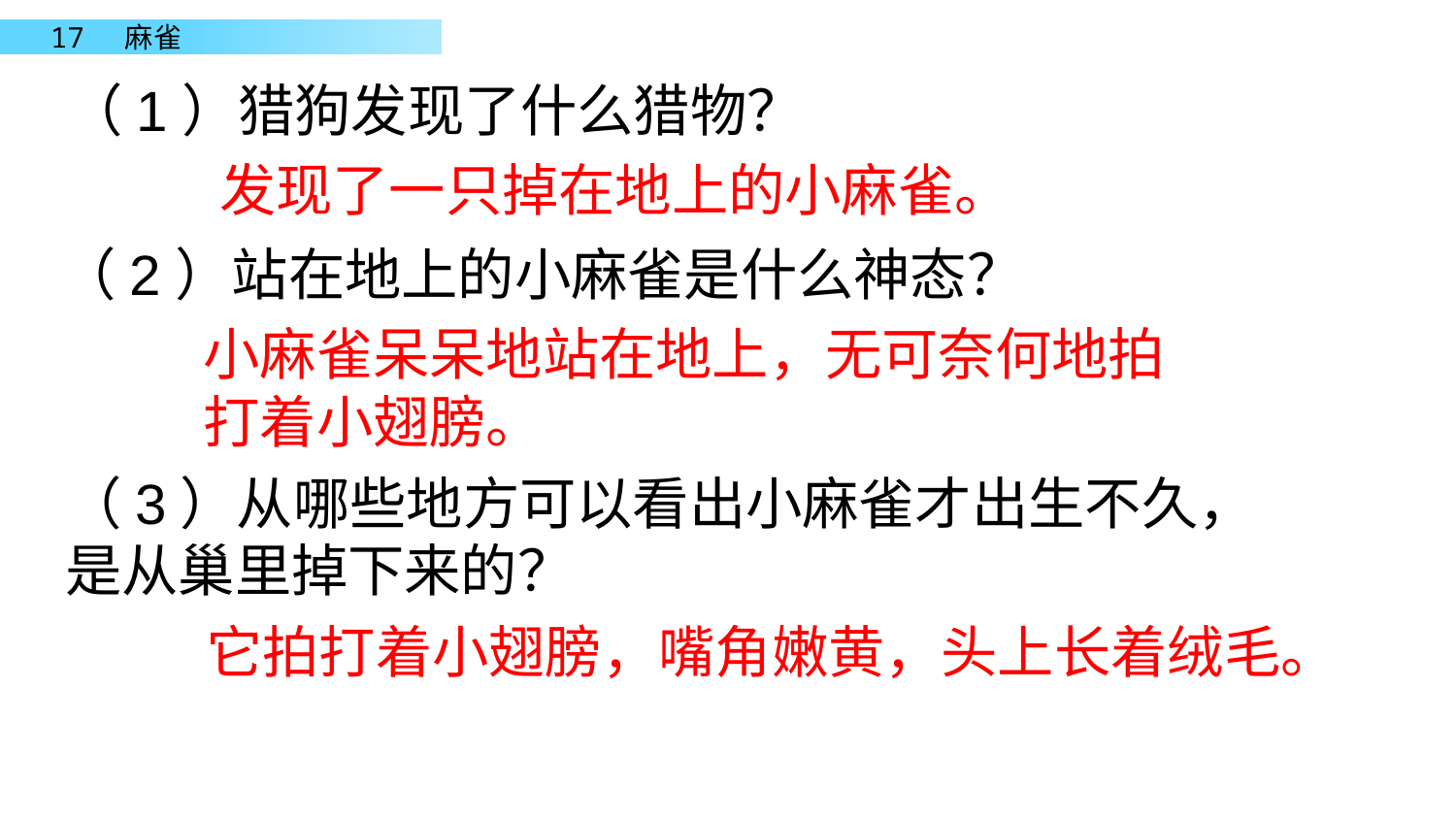

（1）猎狗发现了什么猎物？
发现了一只掉在地上的小麻雀。
（2）站在地上的小麻雀是什么神态？
小麻雀呆呆地站在地上，无可奈何地拍打着小翅膀。
（3）从哪些地方可以看出小麻雀才出生不久，是从巢里掉下来的？
它拍打着小翅膀，嘴角嫩黄，头上长着绒毛。